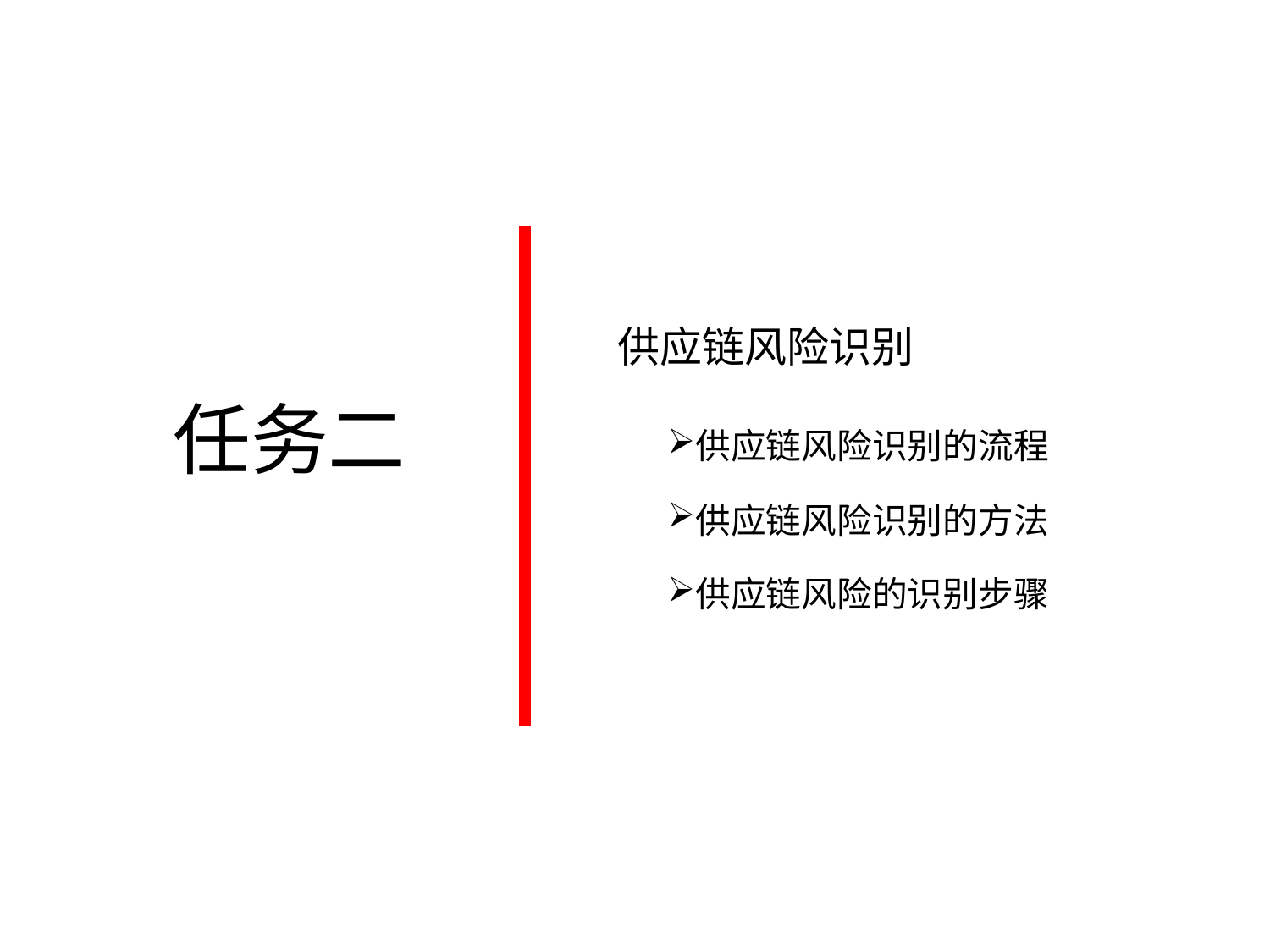

供应链风险识别
供应链风险识别的流程
供应链风险识别的方法
供应链风险的识别步骤
任务二